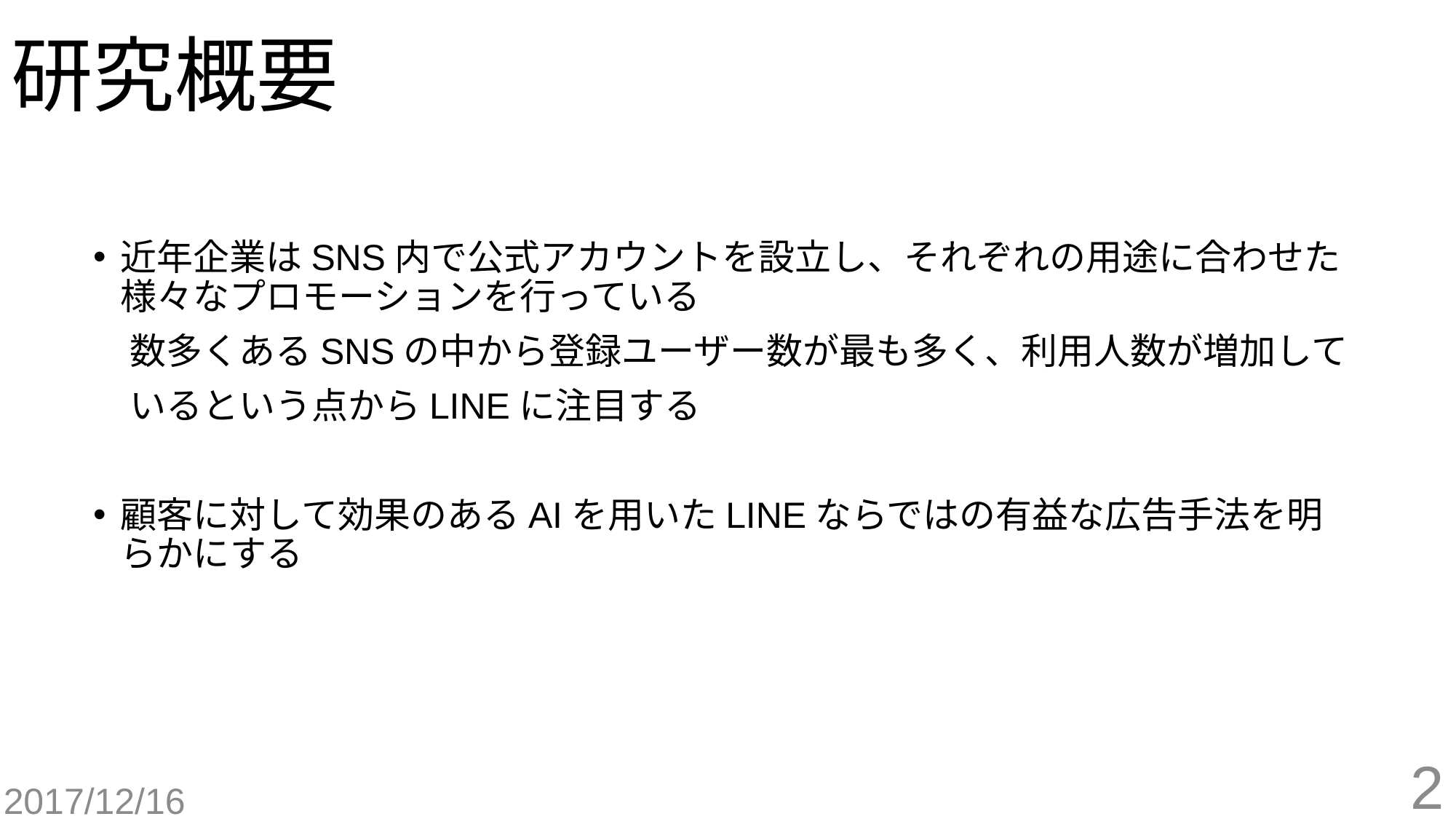

# 研究概要
近年企業はSNS内で公式アカウントを設立し、それぞれの用途に合わせた様々なプロモーションを行っている
　数多くあるSNSの中から登録ユーザー数が最も多く、利用人数が増加して
　いるという点からLINEに注目する

顧客に対して効果のあるAIを用いたLINEならではの有益な広告手法を明らかにする
2
2017/12/16